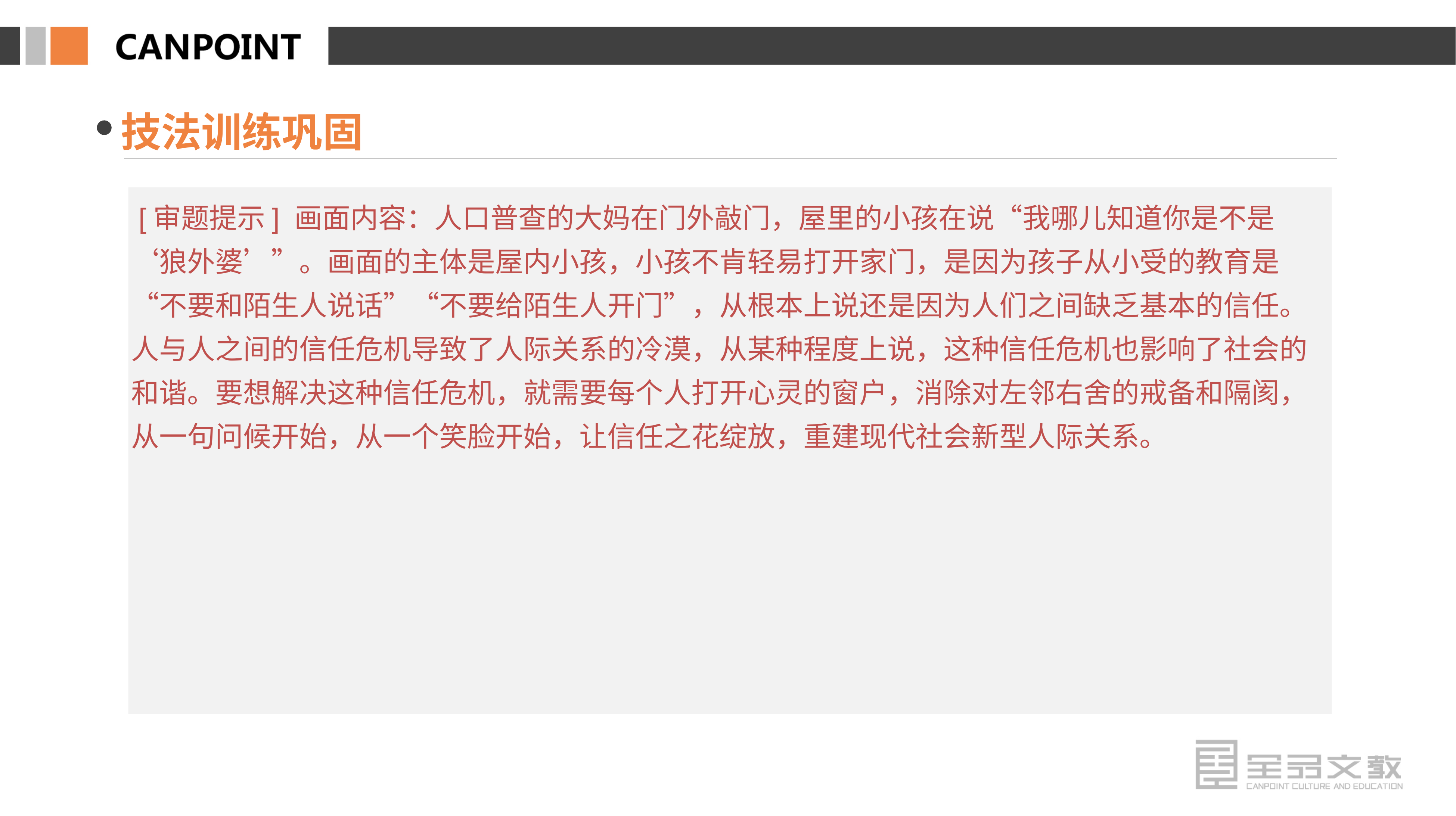

技法训练巩固

 [审题提示] 画面内容：人口普查的大妈在门外敲门，屋里的小孩在说“我哪儿知道你是不是‘狼外婆’”。画面的主体是屋内小孩，小孩不肯轻易打开家门，是因为孩子从小受的教育是“不要和陌生人说话”“不要给陌生人开门”，从根本上说还是因为人们之间缺乏基本的信任。人与人之间的信任危机导致了人际关系的冷漠，从某种程度上说，这种信任危机也影响了社会的和谐。要想解决这种信任危机，就需要每个人打开心灵的窗户，消除对左邻右舍的戒备和隔阂，从一句问候开始，从一个笑脸开始，让信任之花绽放，重建现代社会新型人际关系。